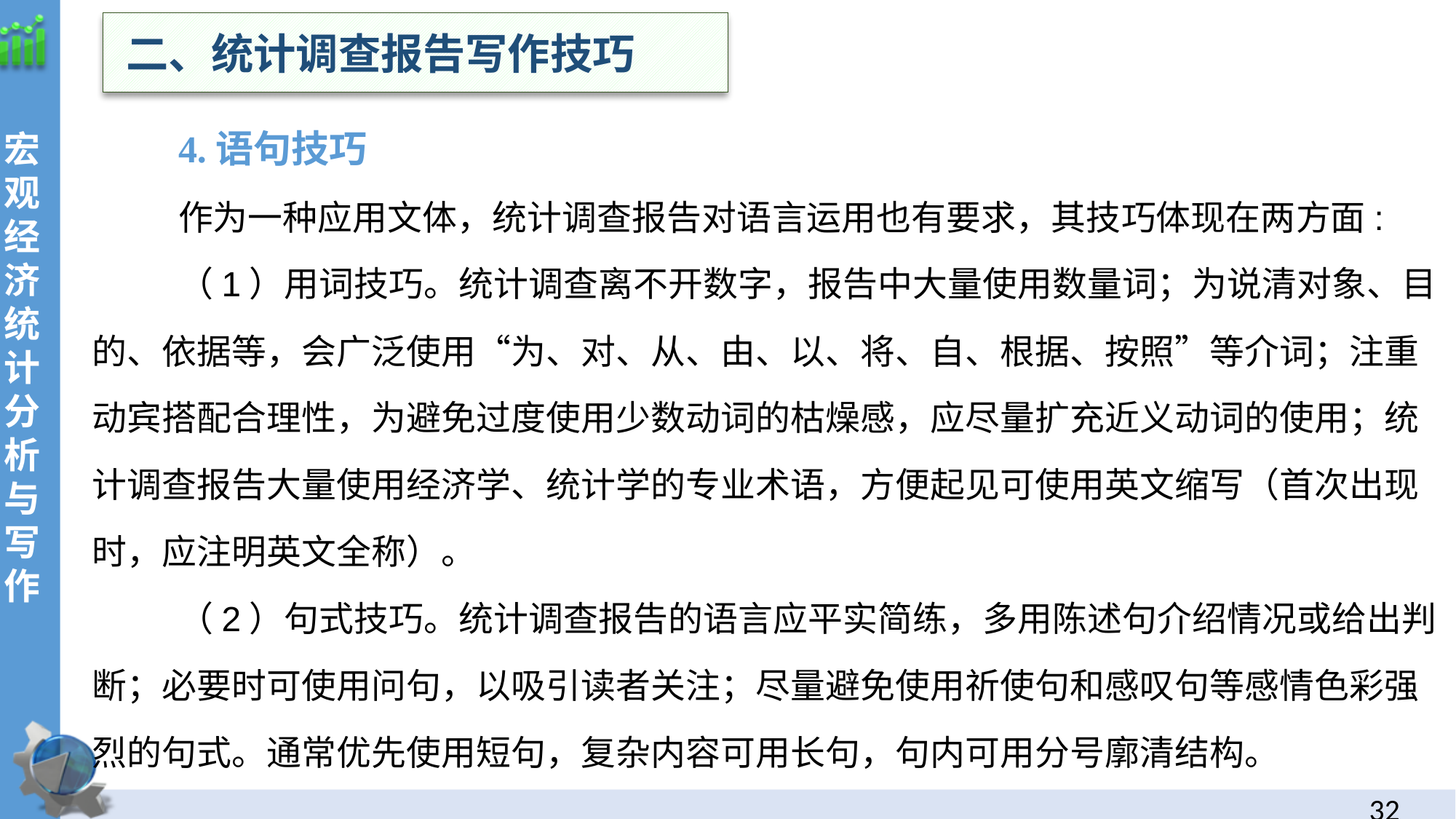

二、统计调查报告写作技巧
4.语句技巧
作为一种应用文体，统计调查报告对语言运用也有要求，其技巧体现在两方面:
（1）用词技巧。统计调查离不开数字，报告中大量使用数量词；为说清对象、目的、依据等，会广泛使用“为、对、从、由、以、将、自、根据、按照”等介词；注重动宾搭配合理性，为避免过度使用少数动词的枯燥感，应尽量扩充近义动词的使用；统计调查报告大量使用经济学、统计学的专业术语，方便起见可使用英文缩写（首次出现时，应注明英文全称）。
（2）句式技巧。统计调查报告的语言应平实简练，多用陈述句介绍情况或给出判断；必要时可使用问句，以吸引读者关注；尽量避免使用祈使句和感叹句等感情色彩强烈的句式。通常优先使用短句，复杂内容可用长句，句内可用分号廓清结构。
32